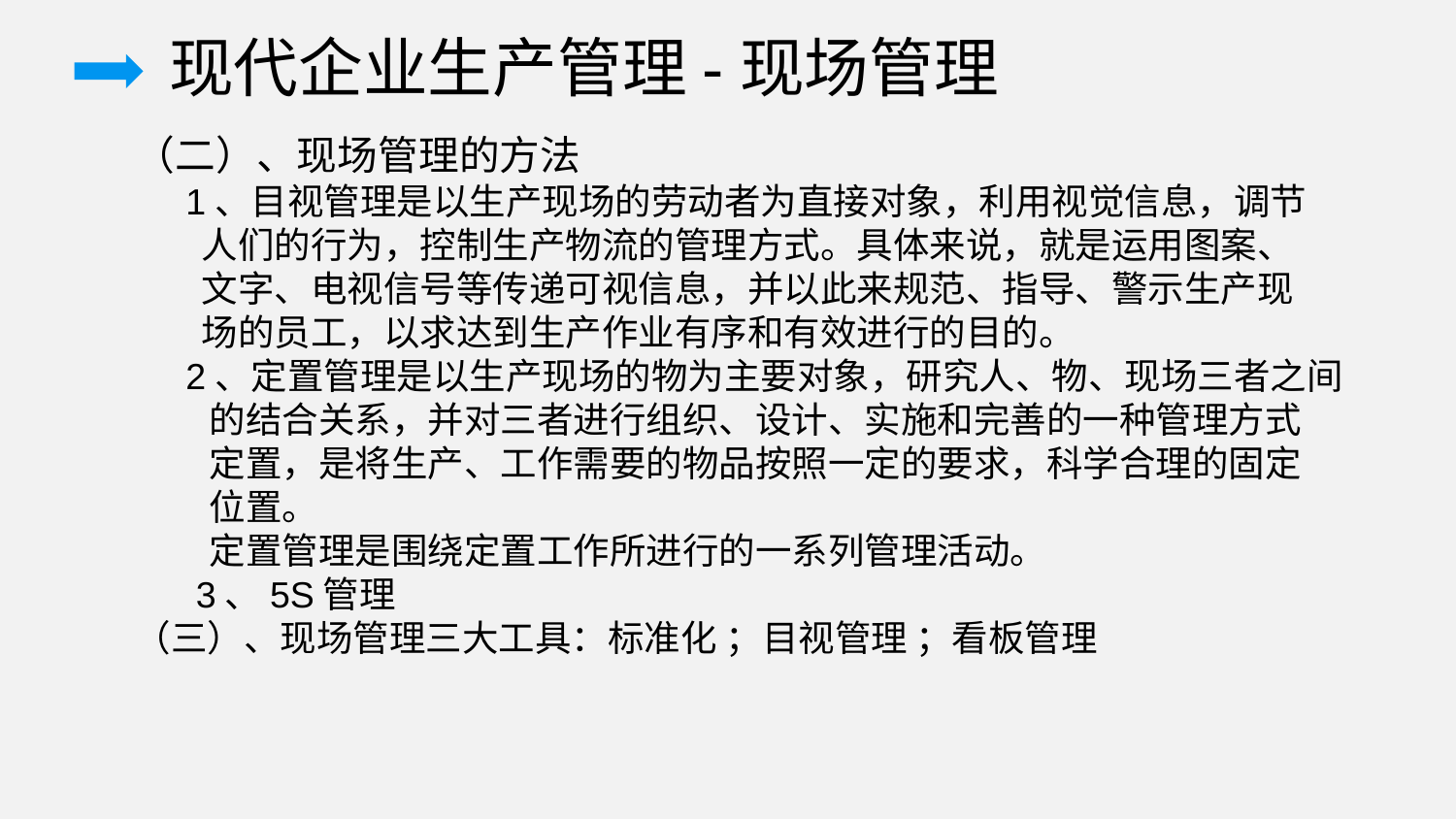

现代企业生产管理-现场管理
（二）、现场管理的方法
     1、目视管理是以生产现场的劳动者为直接对象，利用视觉信息，调节
       人们的行为，控制生产物流的管理方式。具体来说，就是运用图案、
       文字、电视信号等传递可视信息，并以此来规范、指导、警示生产现
       场的员工，以求达到生产作业有序和有效进行的目的。
     2、定置管理是以生产现场的物为主要对象，研究人、物、现场三者之间
        的结合关系，并对三者进行组织、设计、实施和完善的一种管理方式
        定置，是将生产、工作需要的物品按照一定的要求，科学合理的固定
        位置。
        定置管理是围绕定置工作所进行的一系列管理活动。
      3、5S管理
（三）、现场管理三大工具：标准化 ；目视管理 ；看板管理